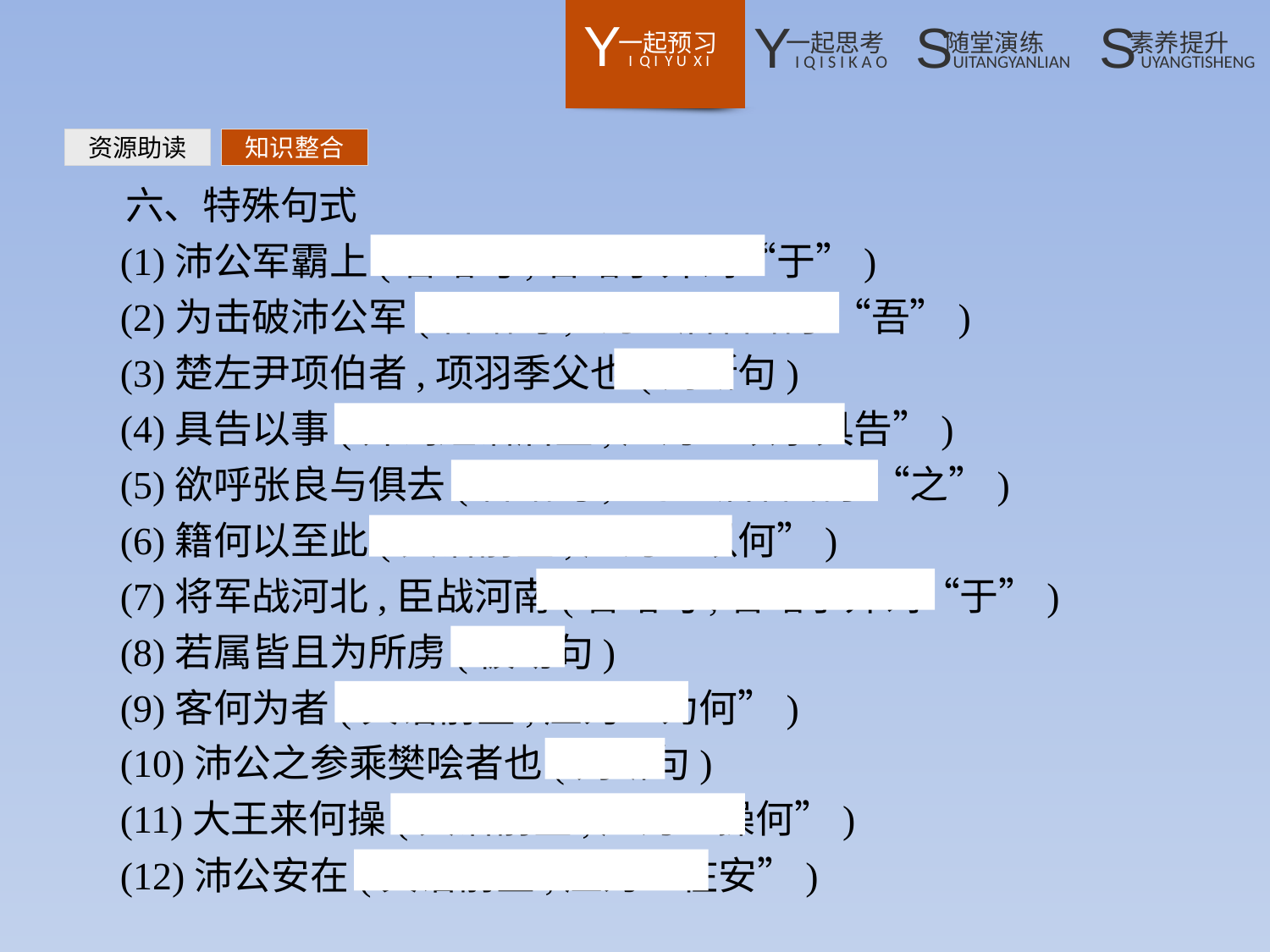

资源助读
知识整合
六、特殊句式
(1)沛公军霸上(省略句,省略了介词“于”)
(2)为击破沛公军(省略句,“为”后省略了“吾”)
(3)楚左尹项伯者,项羽季父也(判断句)
(4)具告以事(介词短语后置,应为“以事具告”)
(5)欲呼张良与俱去(省略句,“与”后省略了“之”)
(6)籍何以至此(宾语前置,应为“以何”)
(7)将军战河北,臣战河南(省略句,省略了介词“于”)
(8)若属皆且为所虏(被动句)
(9)客何为者(宾语前置,应为“为何”)
(10)沛公之参乘樊哙者也(判断句)
(11)大王来何操(宾语前置,应为“操何”)
(12)沛公安在(宾语前置,应为“在安”)